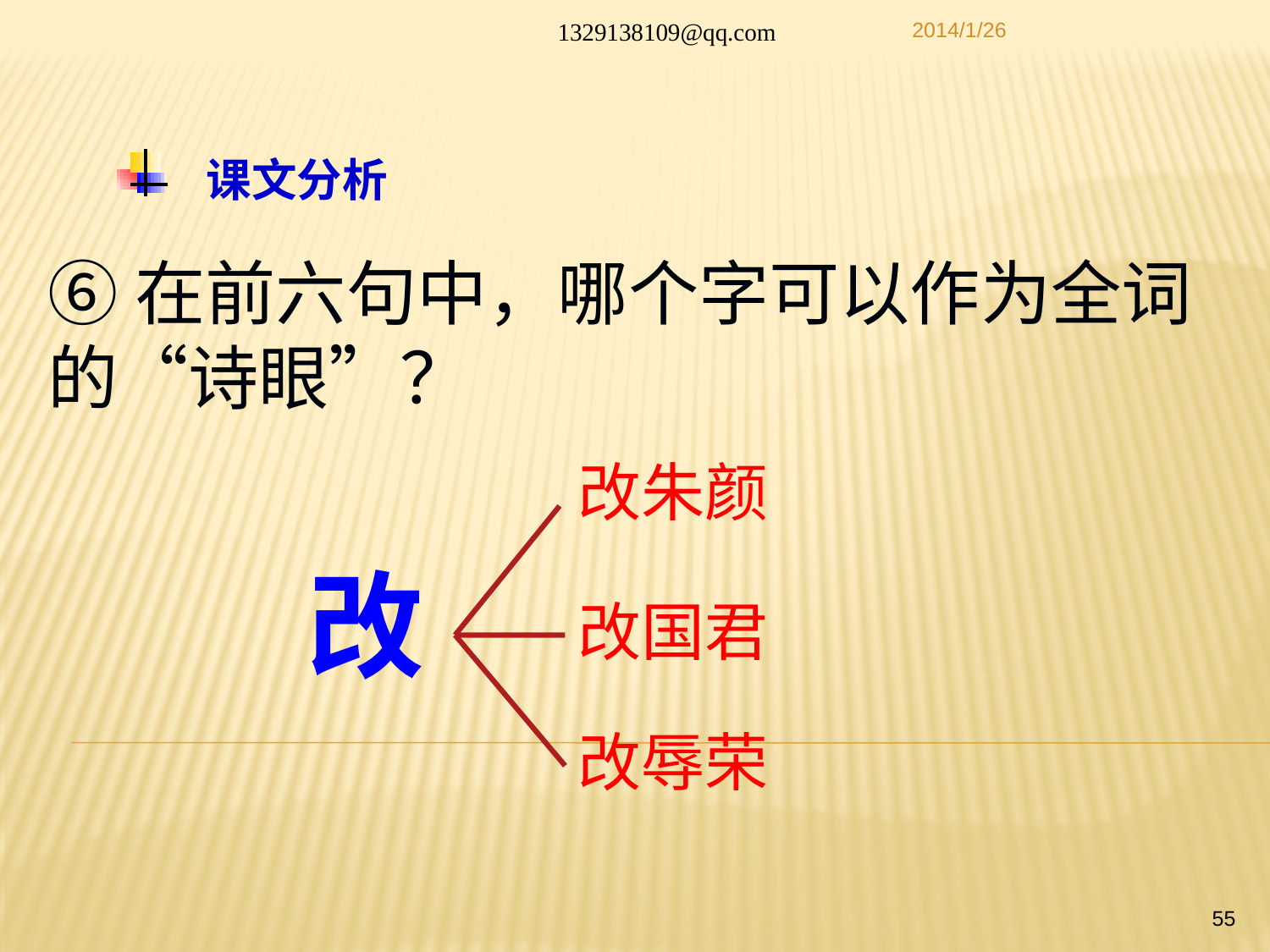

1329138109@qq.com
2014/1/26
# 课文分析
⑥在前六句中，哪个字可以作为全词的“诗眼”？
改朱颜

改
改国君

改辱荣
55